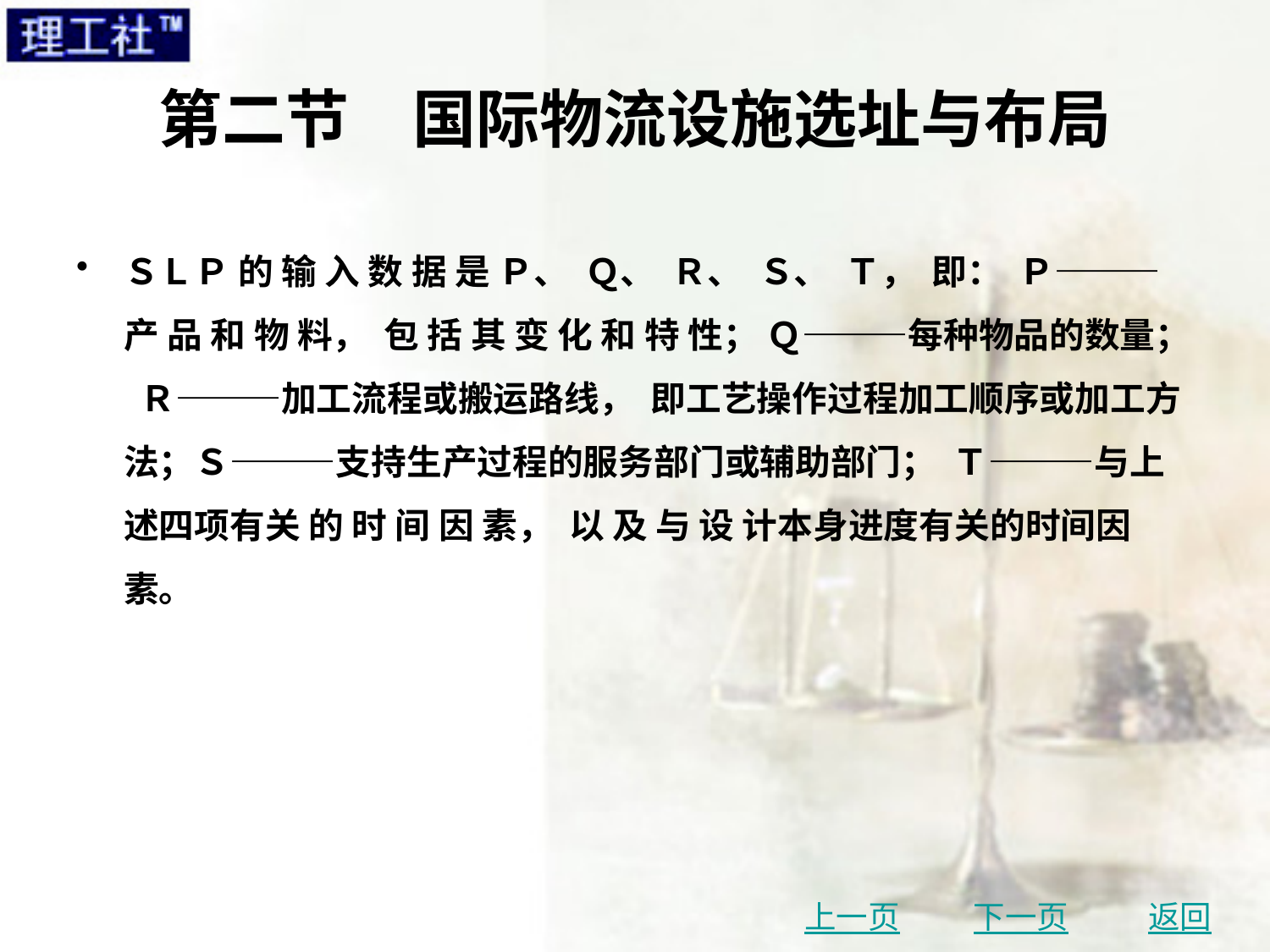

# 第二节　国际物流设施选址与布局
ＳＬＰ 的 输 入 数 据 是 Ｐ、  Ｑ、  Ｒ、  Ｓ、  Ｔ，  即：  Ｐ———产 品 和 物 料，  包 括 其 变 化 和 特 性； Ｑ———每种物品的数量；   Ｒ———加工流程或搬运路线，  即工艺操作过程加工顺序或加工方法；Ｓ———支持生产过程的服务部门或辅助部门；  Ｔ———与上述四项有关 的 时 间 因 素，  以 及 与 设 计本身进度有关的时间因素。
上一页
下一页
返回